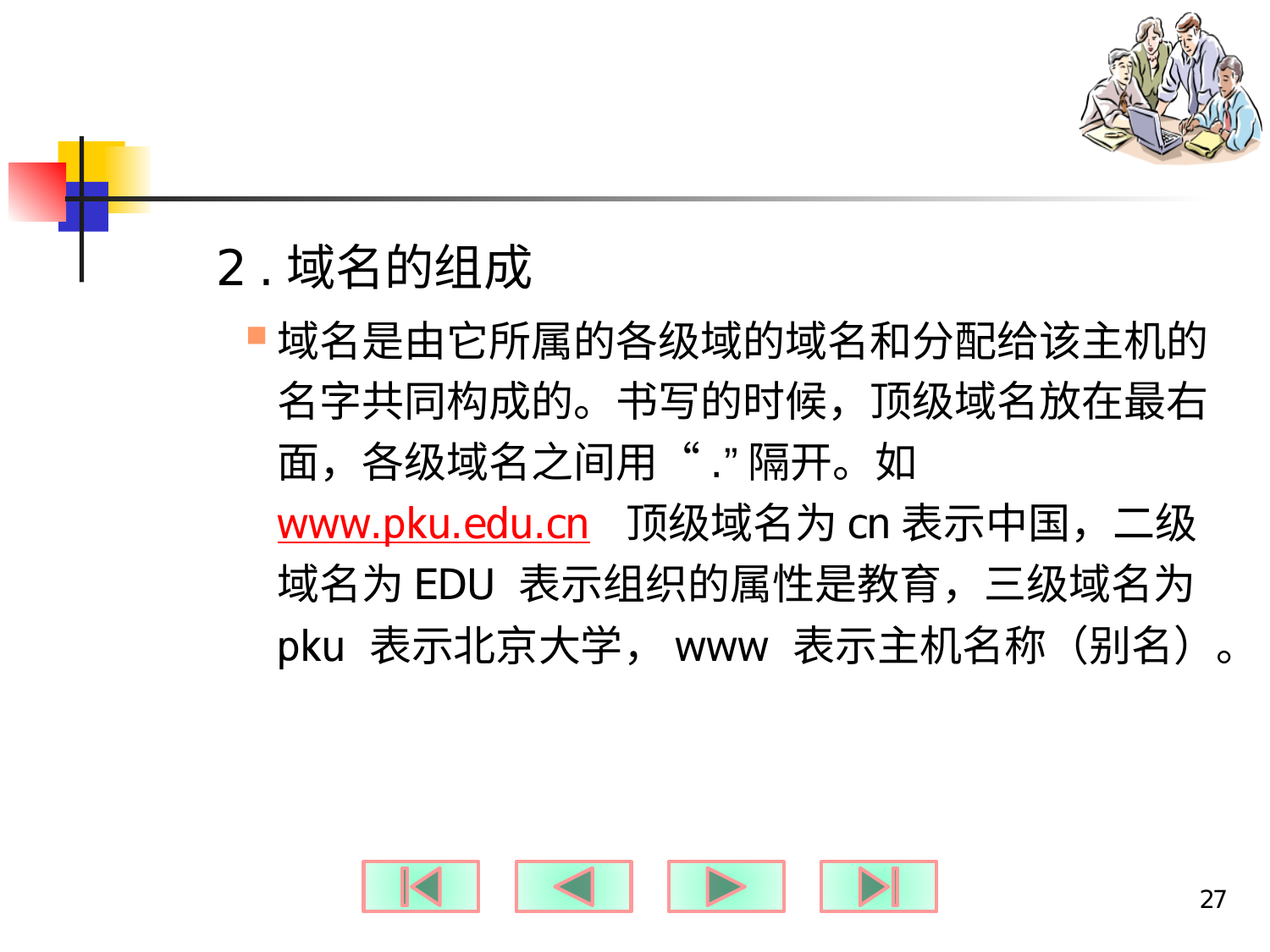

#
2 .域名的组成
域名是由它所属的各级域的域名和分配给该主机的名字共同构成的。书写的时候，顶级域名放在最右面，各级域名之间用“.”隔开。如www.pku.edu.cn  顶级域名为cn表示中国，二级域名为EDU 表示组织的属性是教育，三级域名为pku 表示北京大学，www 表示主机名称（别名）。
27